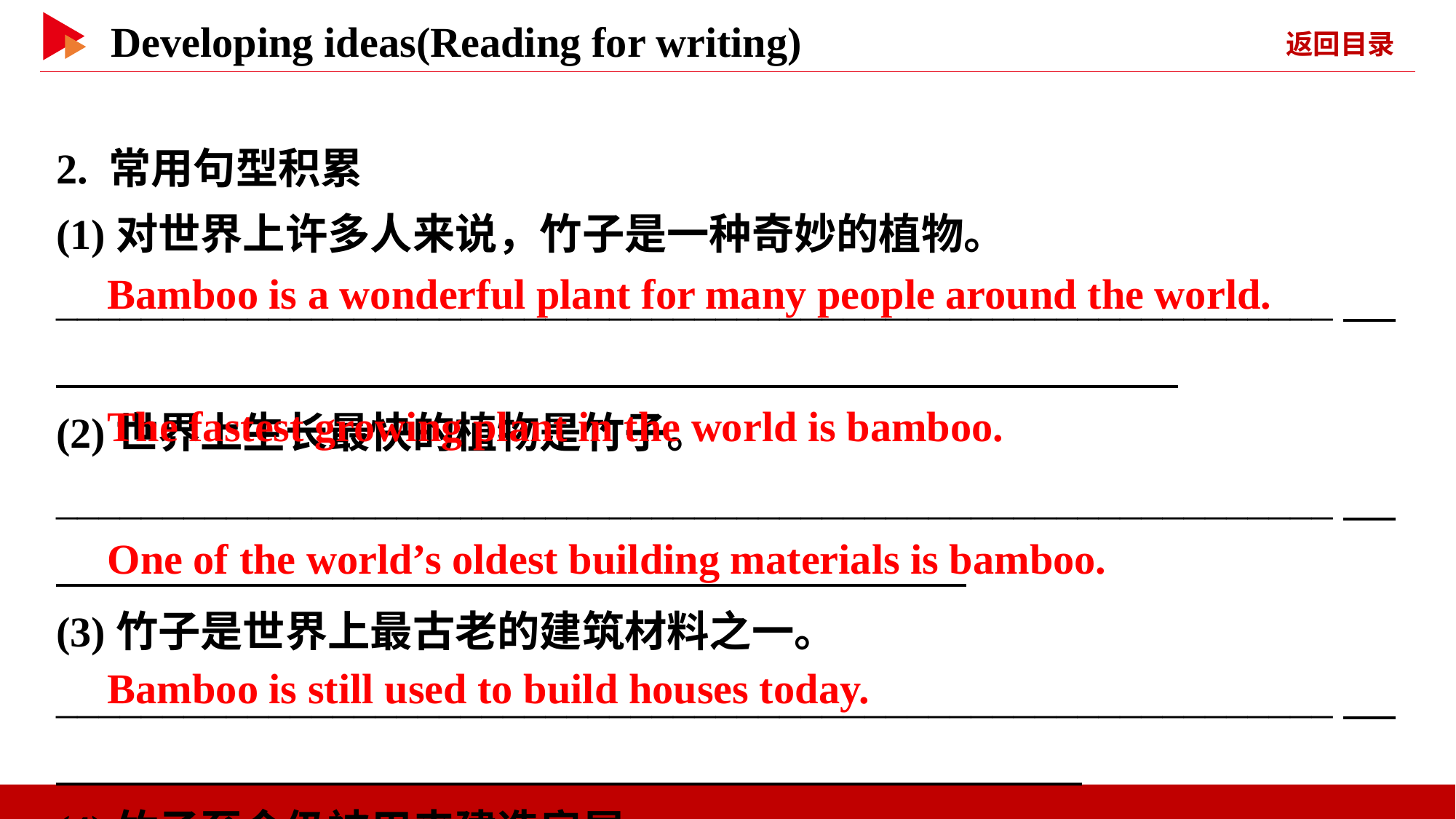

2. 常用句型积累
(1)对世界上许多人来说，竹子是一种奇妙的植物。
____________________________________________________________
(2)世界上生长最快的植物是竹子。
____________________________________________________________
(3)竹子是世界上最古老的建筑材料之一。
____________________________________________________________
(4)竹子至今仍被用来建造房屋。
_____________________________________________
　Bamboo is a wonderful plant for many people around the world.
　The fastest growing plant in the world is bamboo.
　One of the world’s oldest building materials is bamboo.
　Bamboo is still used to build houses today.